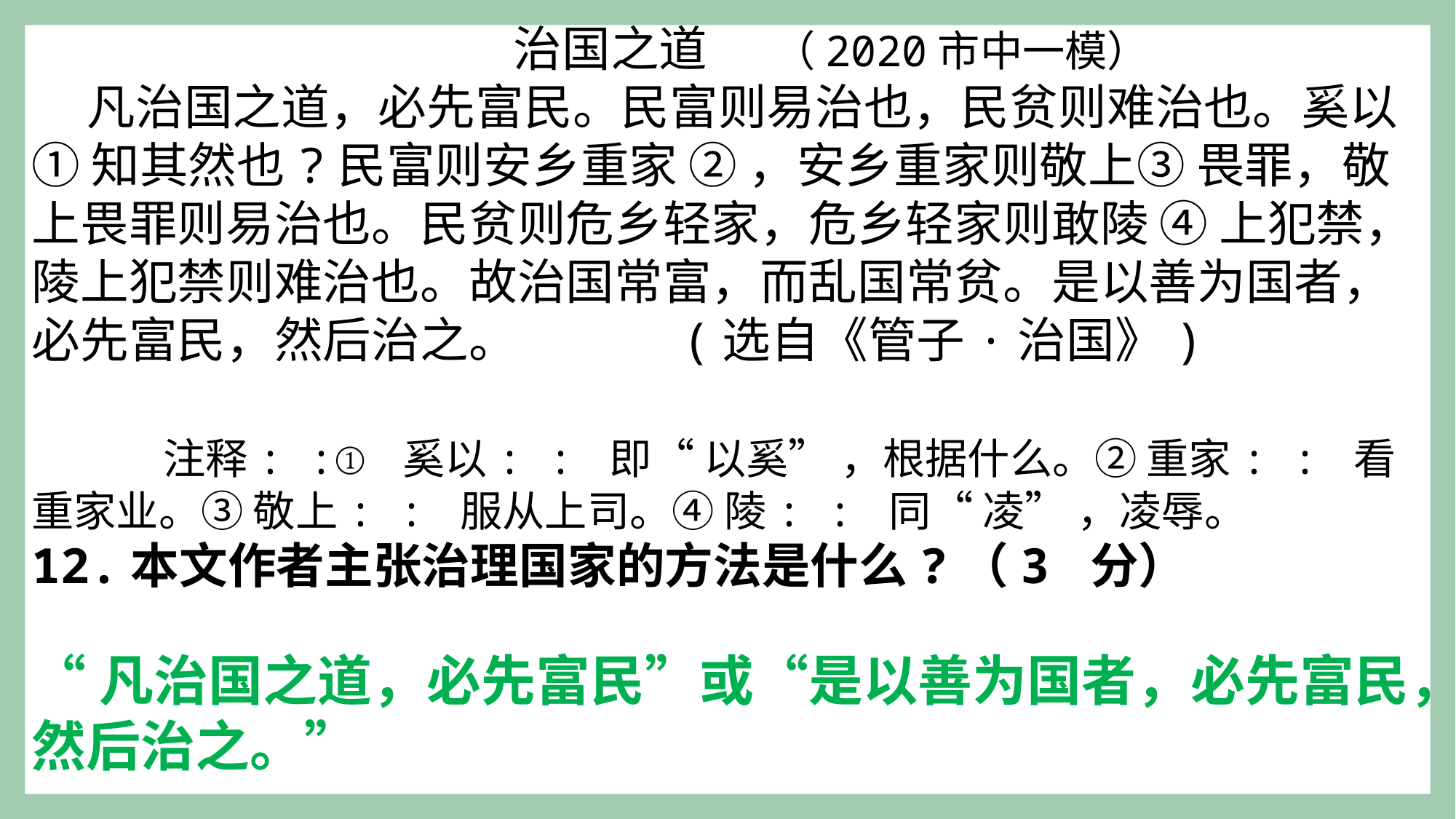

治国之道      （2020市中一模）
    凡治国之道，必先富民。民富则易治也，民贫则难治也。奚以① 知其然也?民富则安乡重家 ② ，安乡重家则敬上③ 畏罪，敬上畏罪则易治也。民贫则危乡轻家，危乡轻家则敢陵 ④ 上犯禁，陵上犯禁则难治也。故治国常富，而乱国常贫。是以善为国者，必先富民，然后治之。              (选自《管子·治国》)
                                                                                                                                           注释: :① 奚以: : 即“ 以奚” ，根据什么。② 重家: : 看重家业。③ 敬上: : 服从上司。④ 陵: : 同“ 凌” ，凌辱。
12.本文作者主张治理国家的方法是什么?（3 分）
“凡治国之道，必先富民”或“是以善为国者，必先富民，然后治之。”